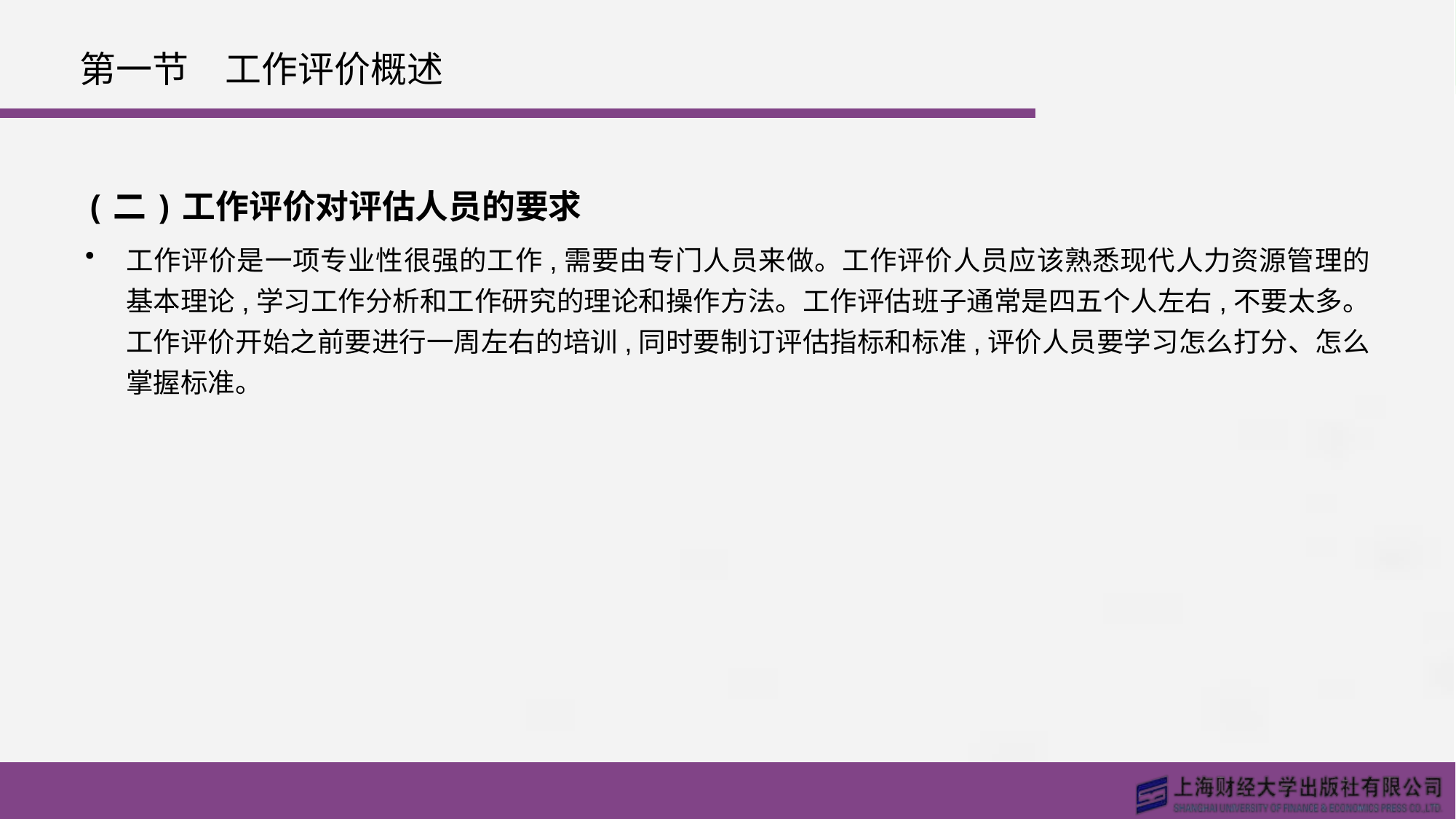

# 第一节　工作评价概述
(二)工作评价对评估人员的要求
工作评价是一项专业性很强的工作,需要由专门人员来做。工作评价人员应该熟悉现代人力资源管理的基本理论,学习工作分析和工作研究的理论和操作方法。工作评估班子通常是四五个人左右,不要太多。工作评价开始之前要进行一周左右的培训,同时要制订评估指标和标准,评价人员要学习怎么打分、怎么掌握标准。